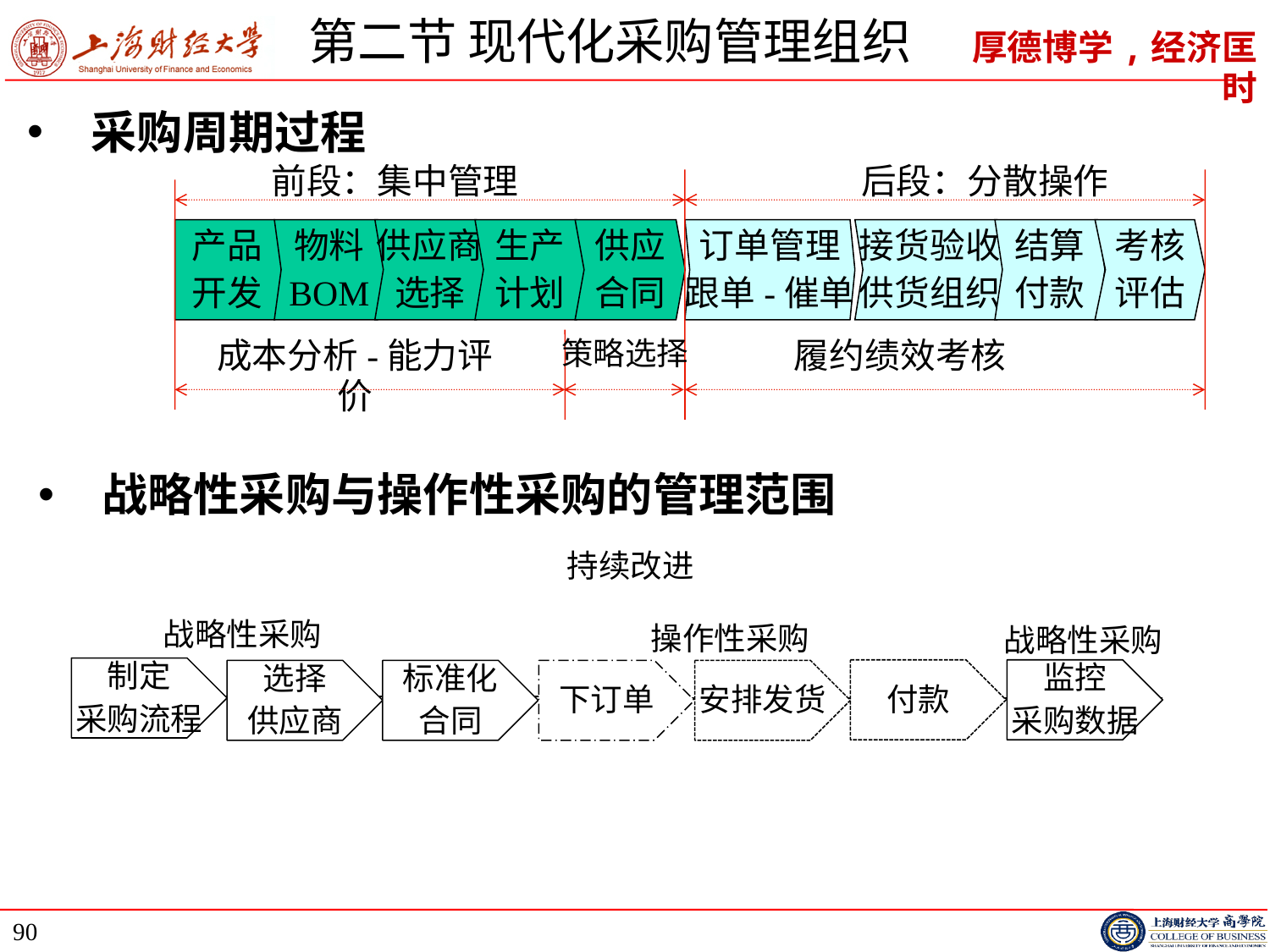

# 第二节 现代化采购管理组织
采购周期过程

前段：集中管理
后段：分散操作

产品
开发
物料
BOM
供应商
选择
生产
计划
供应
合同
订单管理
跟单-催单
接货验收
供货组织
结算
付款
考核
评估
成本分析-能力评价
策略选择

履约绩效考核

战略性采购与操作性采购的管理范围
持续改进
战略性采购
操作性采购
战略性采购
制定
采购流程
付款
监控
采购数据
选择
供应商
标准化
合同
下订单
安排发货
90